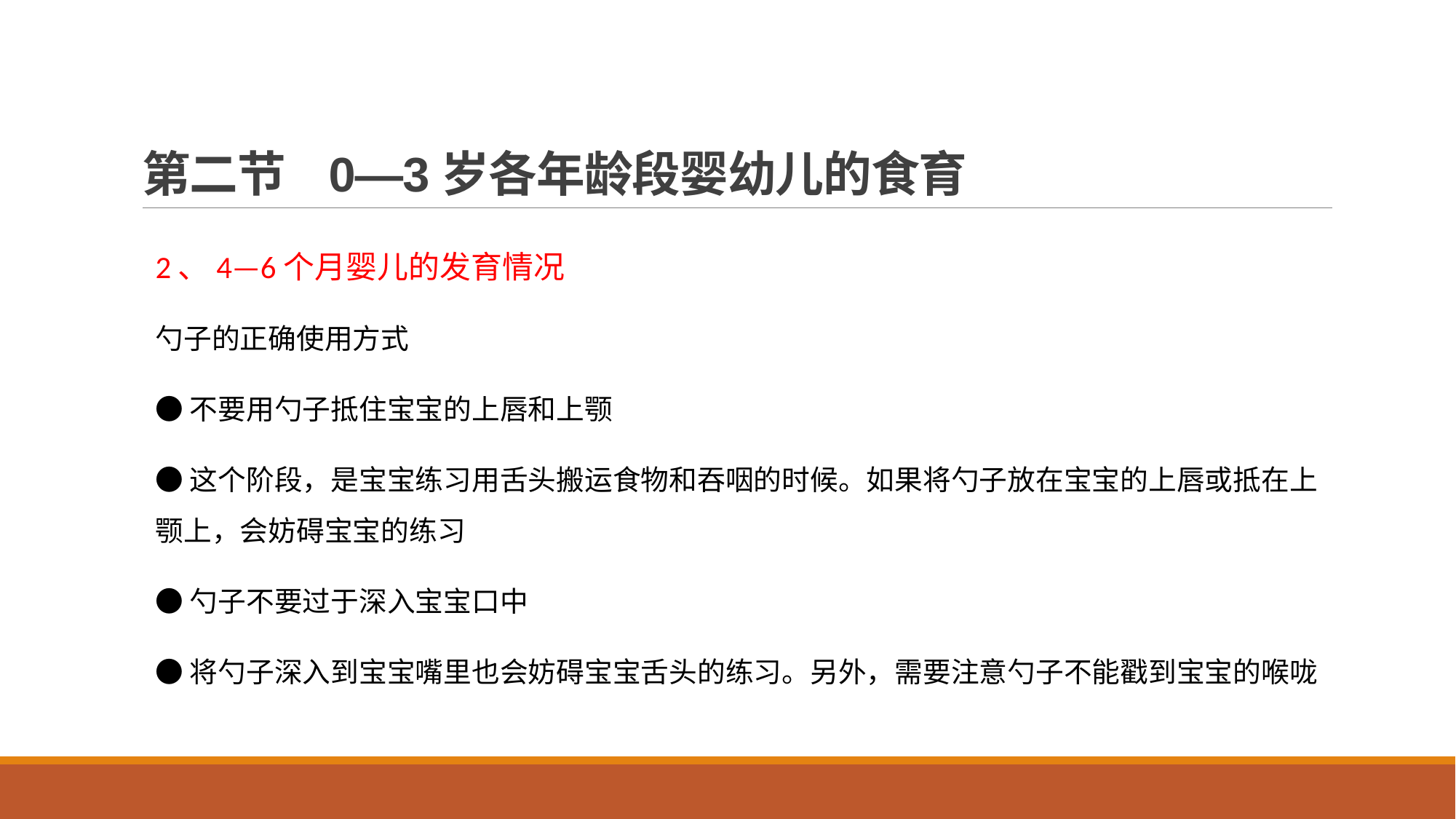

# 第二节   0—3岁各年龄段婴幼儿的食育
2、4—6个月婴儿的发育情况
勺子的正确使用方式
●不要用勺子抵住宝宝的上唇和上颚
●这个阶段，是宝宝练习用舌头搬运食物和吞咽的时候。如果将勺子放在宝宝的上唇或抵在上颚上，会妨碍宝宝的练习
●勺子不要过于深入宝宝口中
●将勺子深入到宝宝嘴里也会妨碍宝宝舌头的练习。另外，需要注意勺子不能戳到宝宝的喉咙